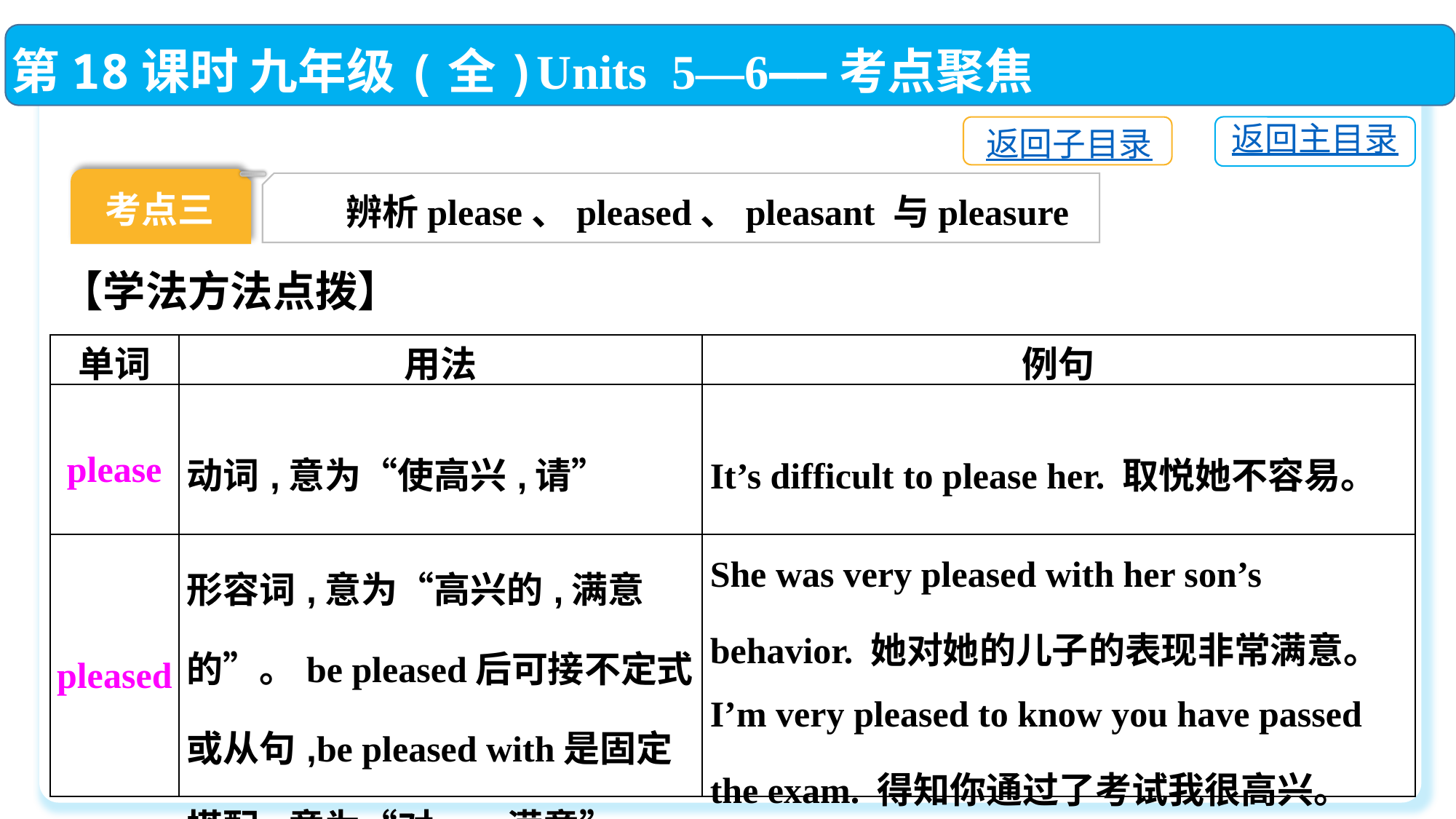

第18课时 九年级(全)Units  5—6——考点聚焦

返回主目录

返回子目录

考点三
辨析please、pleased、pleasant 与pleasure

【学法方法点拨】
| 单词 | 用法 | 例句 |
| --- | --- | --- |
| please | 动词,意为“使高兴,请” | It’s difficult to please her. 取悦她不容易。 |
| pleased | 形容词,意为“高兴的,满意的”。be pleased后可接不定式或从句,be pleased with是固定搭配,意为“对……满意” | She was very pleased with her son’s behavior. 她对她的儿子的表现非常满意。 I’m very pleased to know you have passed the exam. 得知你通过了考试我很高兴。 |